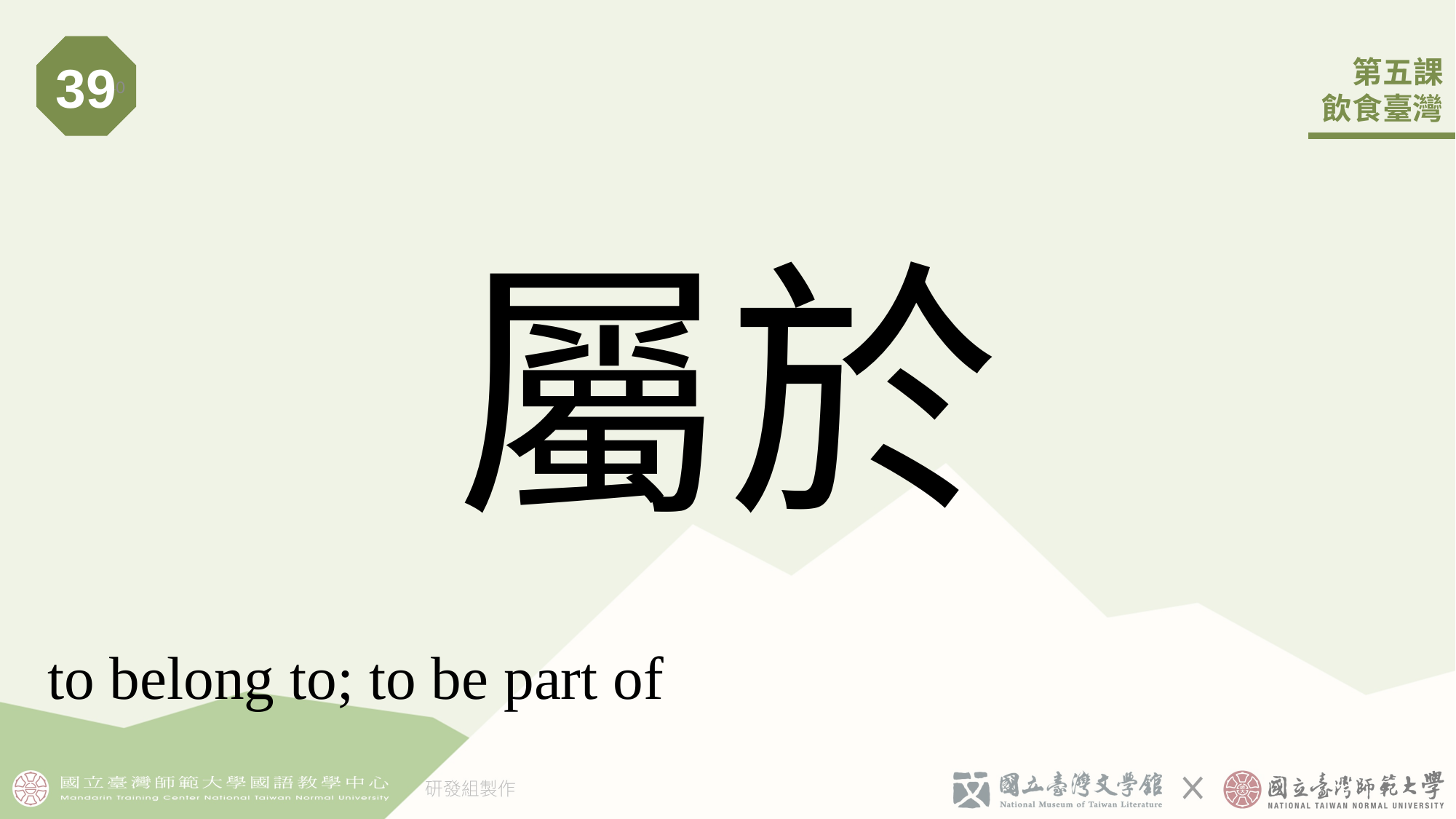

39
40
# 屬於
to belong to; to be part of